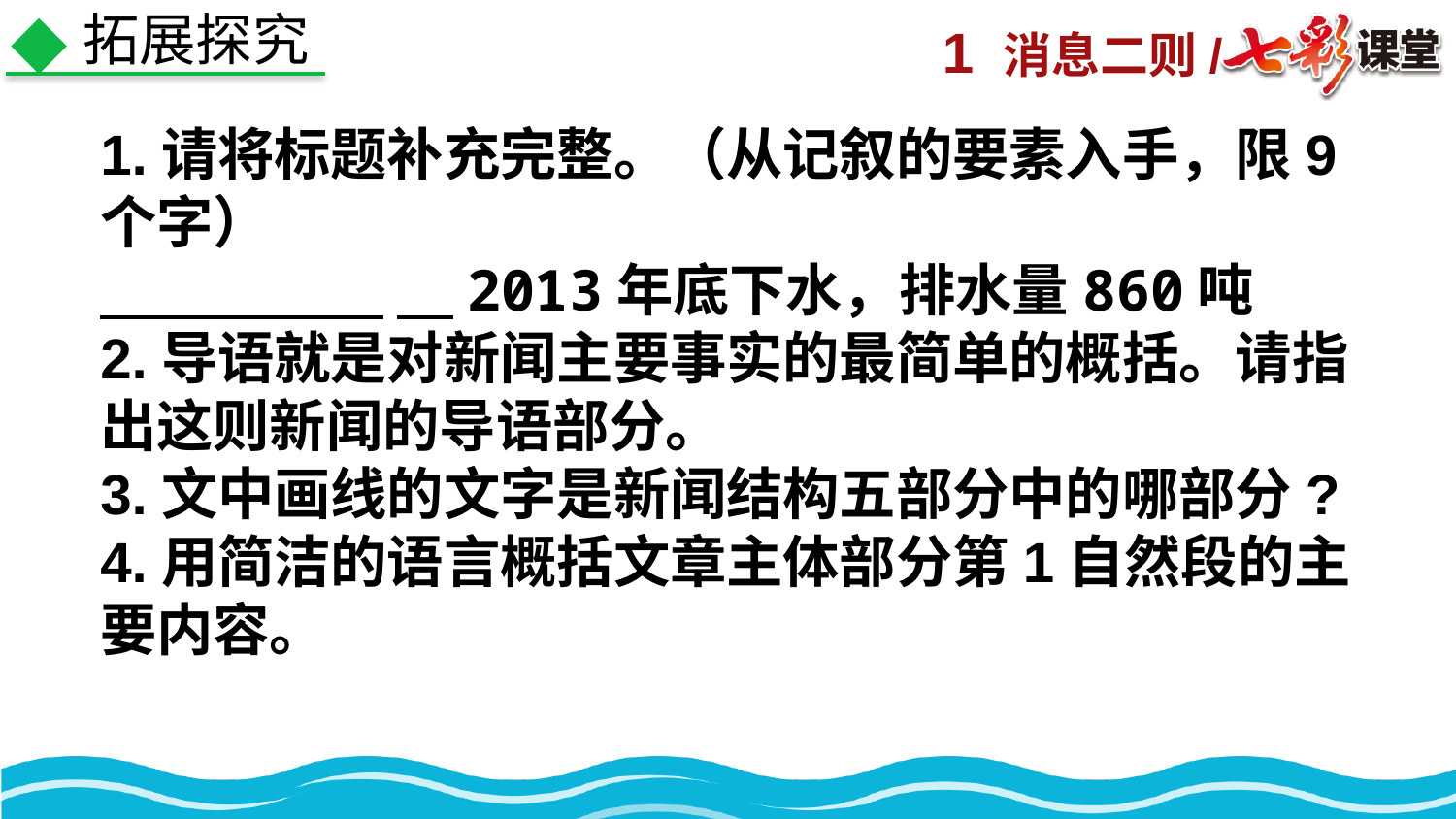

拓展探究

1.请将标题补充完整。（从记叙的要素入手，限9个字）
                      　2013年底下水，排水量860吨
2.导语就是对新闻主要事实的最简单的概括。请指出这则新闻的导语部分。
3.文中画线的文字是新闻结构五部分中的哪部分?
4.用简洁的语言概括文章主体部分第1自然段的主要内容。